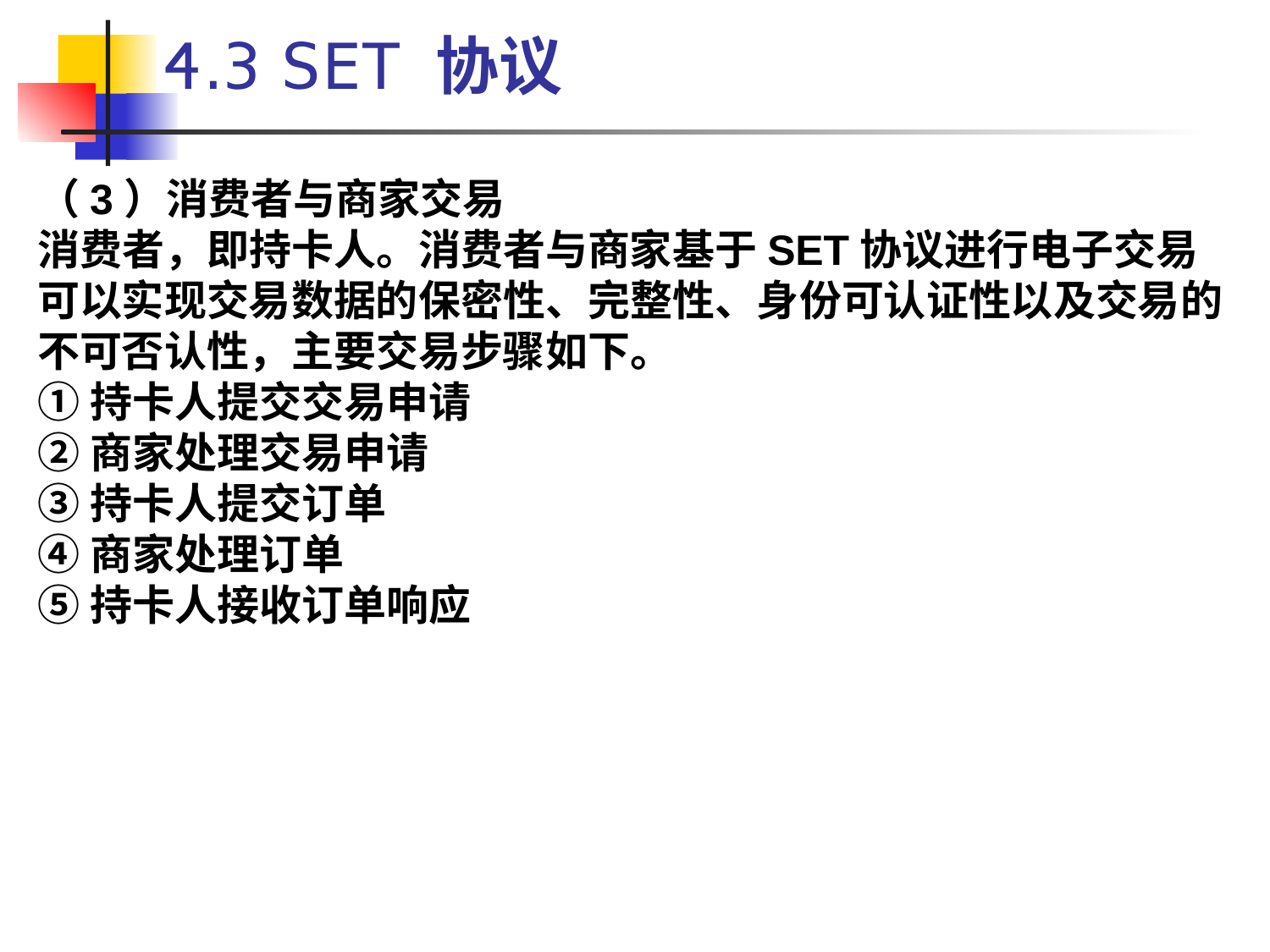

4.3 SET 协议
（3）消费者与商家交易
消费者，即持卡人。消费者与商家基于SET协议进行电子交易可以实现交易数据的保密性、完整性、身份可认证性以及交易的不可否认性，主要交易步骤如下。
①持卡人提交交易申请
②商家处理交易申请
③持卡人提交订单
④商家处理订单
⑤持卡人接收订单响应